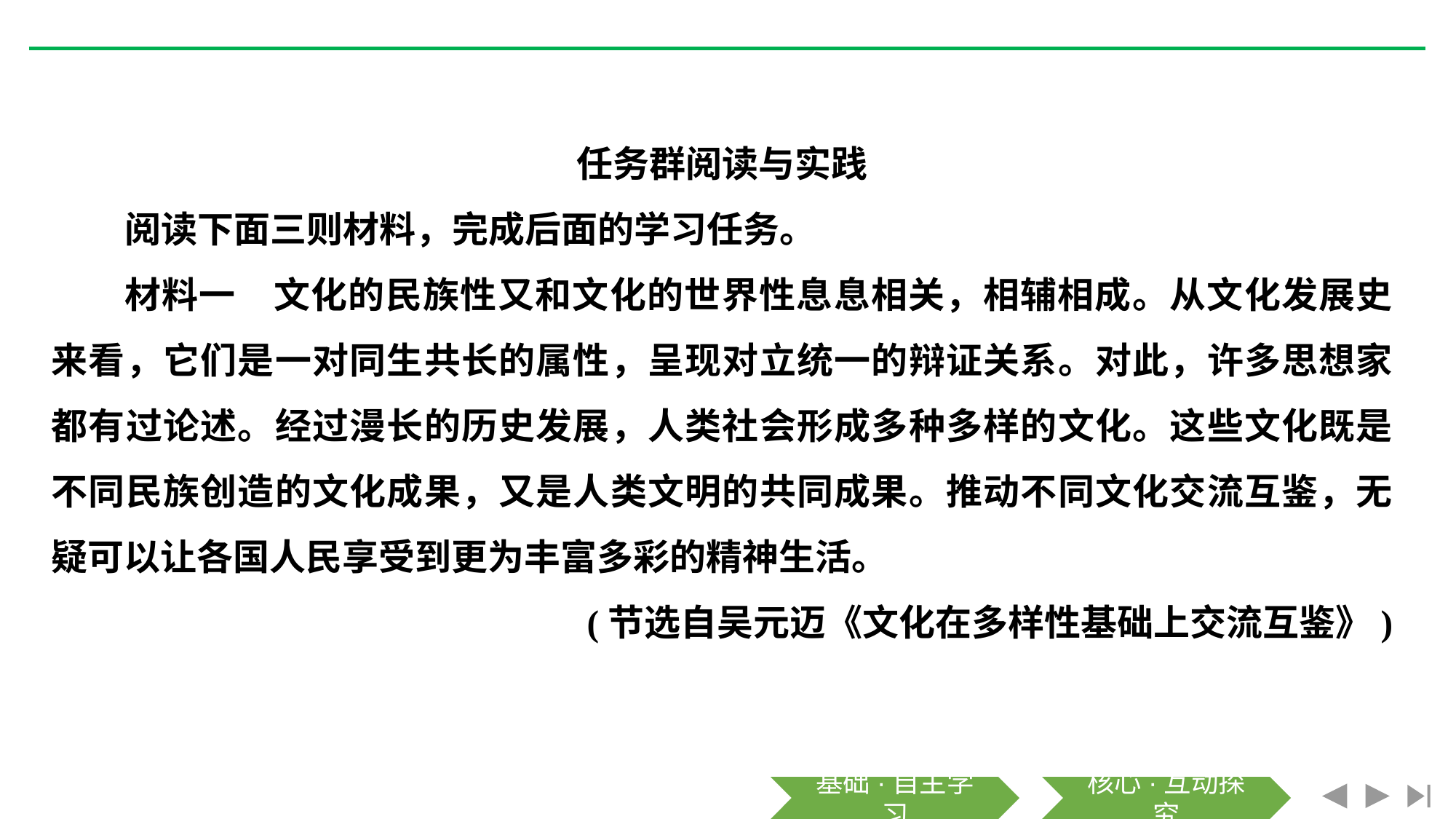

任务群阅读与实践
阅读下面三则材料，完成后面的学习任务。
材料一　文化的民族性又和文化的世界性息息相关，相辅相成。从文化发展史来看，它们是一对同生共长的属性，呈现对立统一的辩证关系。对此，许多思想家都有过论述。经过漫长的历史发展，人类社会形成多种多样的文化。这些文化既是不同民族创造的文化成果，又是人类文明的共同成果。推动不同文化交流互鉴，无疑可以让各国人民享受到更为丰富多彩的精神生活。
(节选自吴元迈《文化在多样性基础上交流互鉴》)